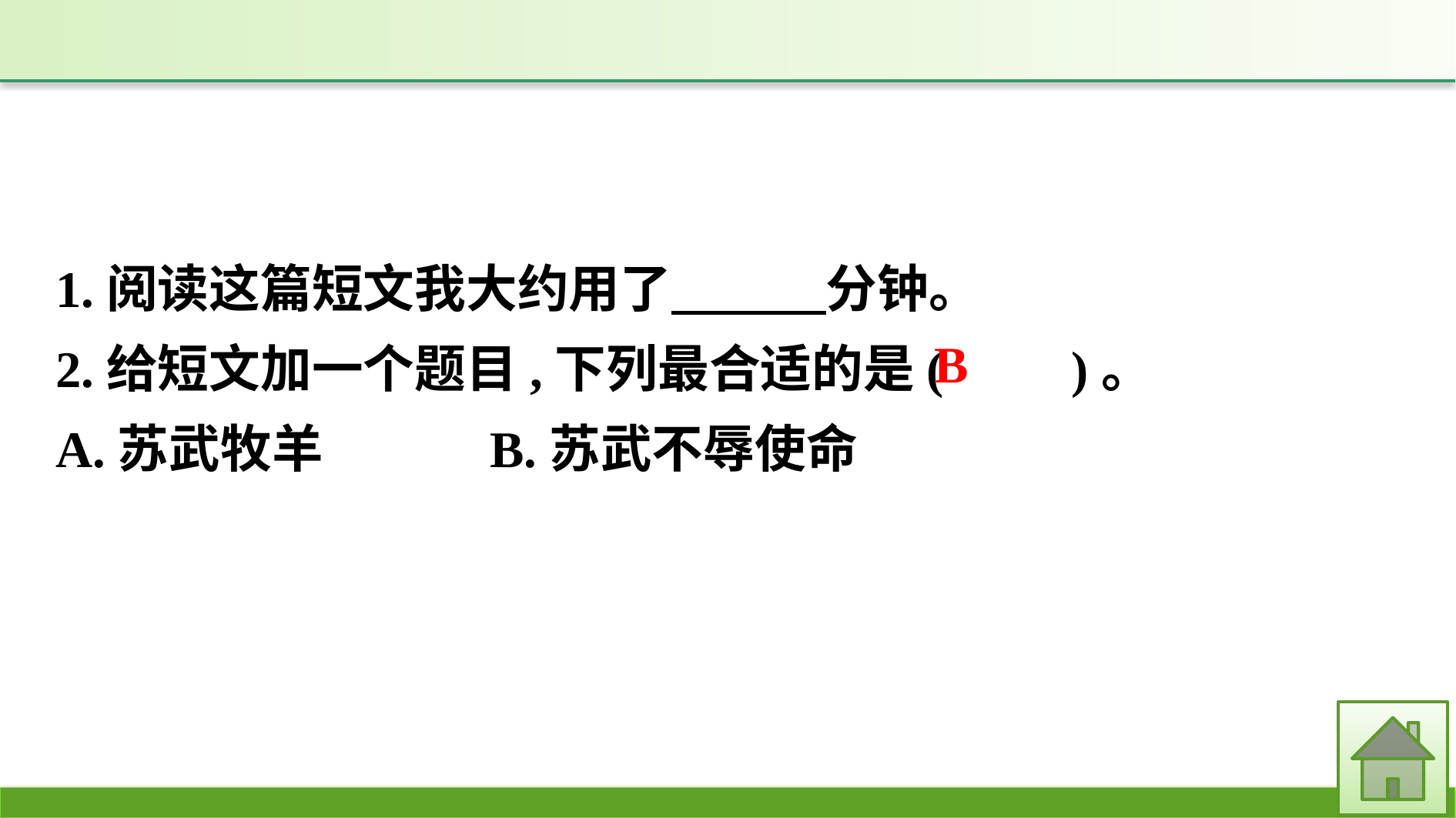

1.阅读这篇短文我大约用了　　　分钟。
2.给短文加一个题目,下列最合适的是(　　)。
A.苏武牧羊　　　B.苏武不辱使命
B